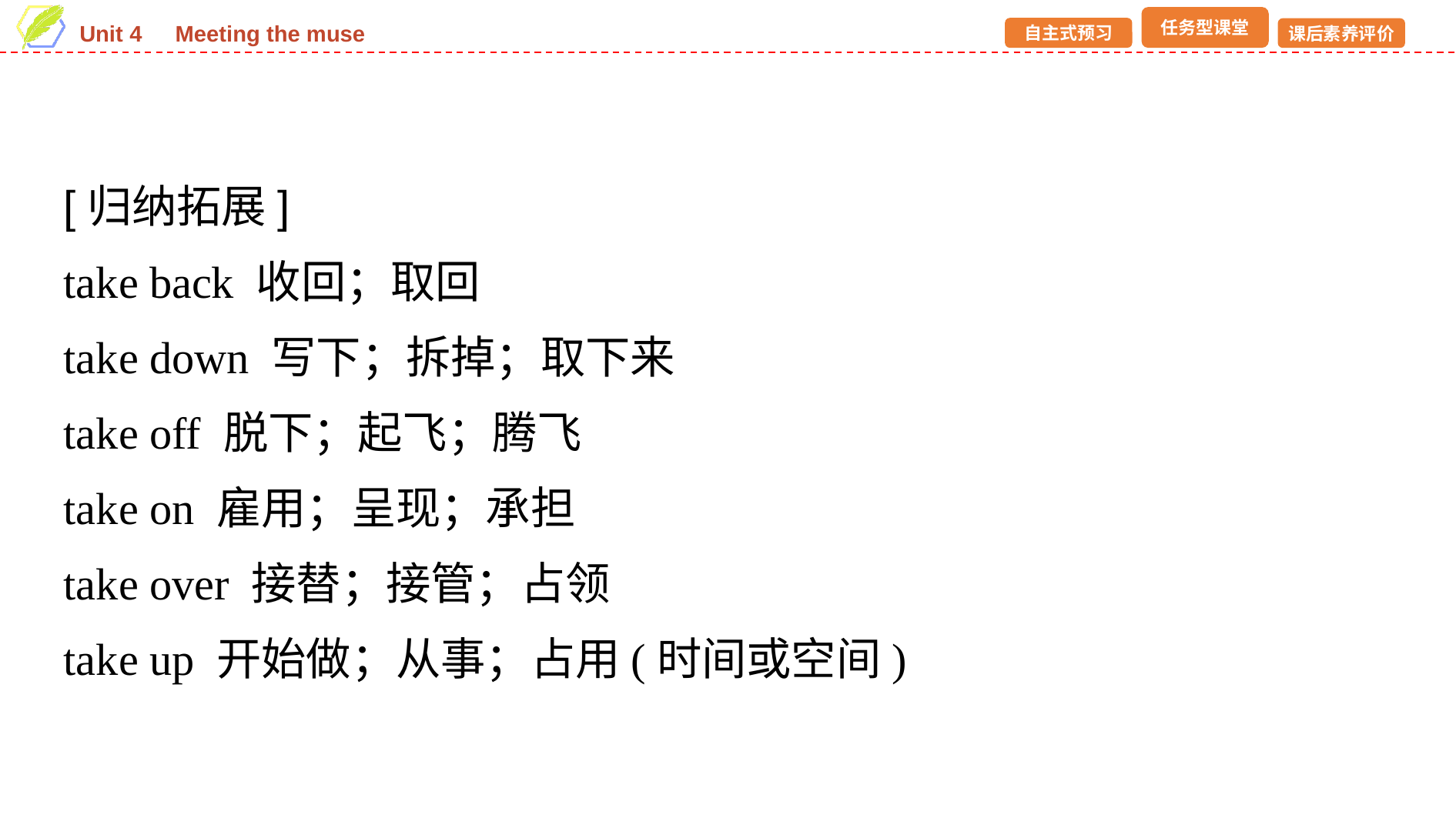

[归纳拓展]
take back 收回；取回
take down 写下；拆掉；取下来
take off 脱下；起飞；腾飞
take on 雇用；呈现；承担
take over 接替；接管；占领
take up 开始做；从事；占用(时间或空间)